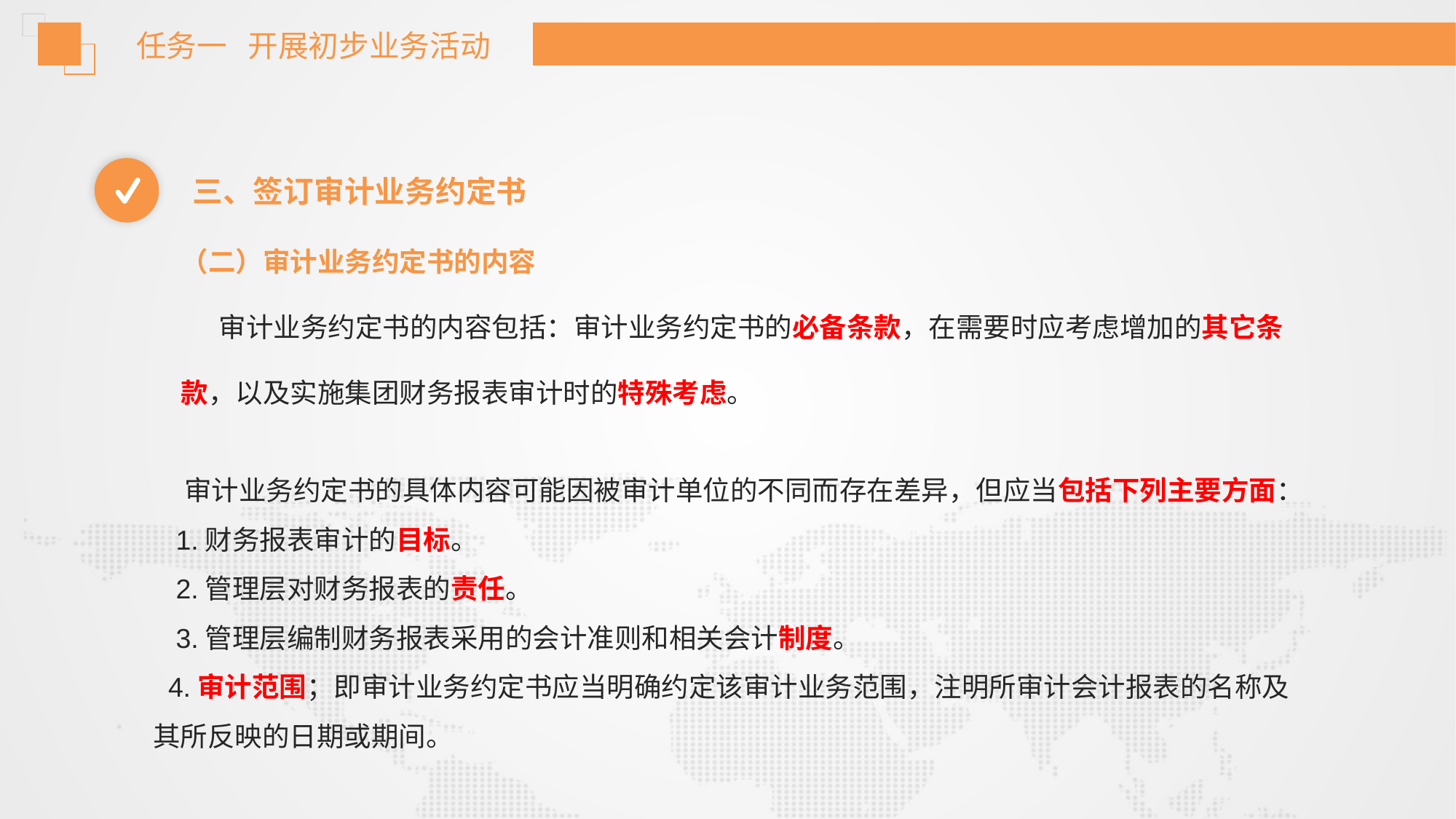

任务一   开展初步业务活动

三、签订审计业务约定书
（二）审计业务约定书的内容
     审计业务约定书的内容包括：审计业务约定书的必备条款，在需要时应考虑增加的其它条款，以及实施集团财务报表审计时的特殊考虑。
    审计业务约定书的具体内容可能因被审计单位的不同而存在差异，但应当包括下列主要方面：
   1.财务报表审计的目标。
   2.管理层对财务报表的责任。
   3.管理层编制财务报表采用的会计准则和相关会计制度。
  4.审计范围；即审计业务约定书应当明确约定该审计业务范围，注明所审计会计报表的名称及其所反映的日期或期间。